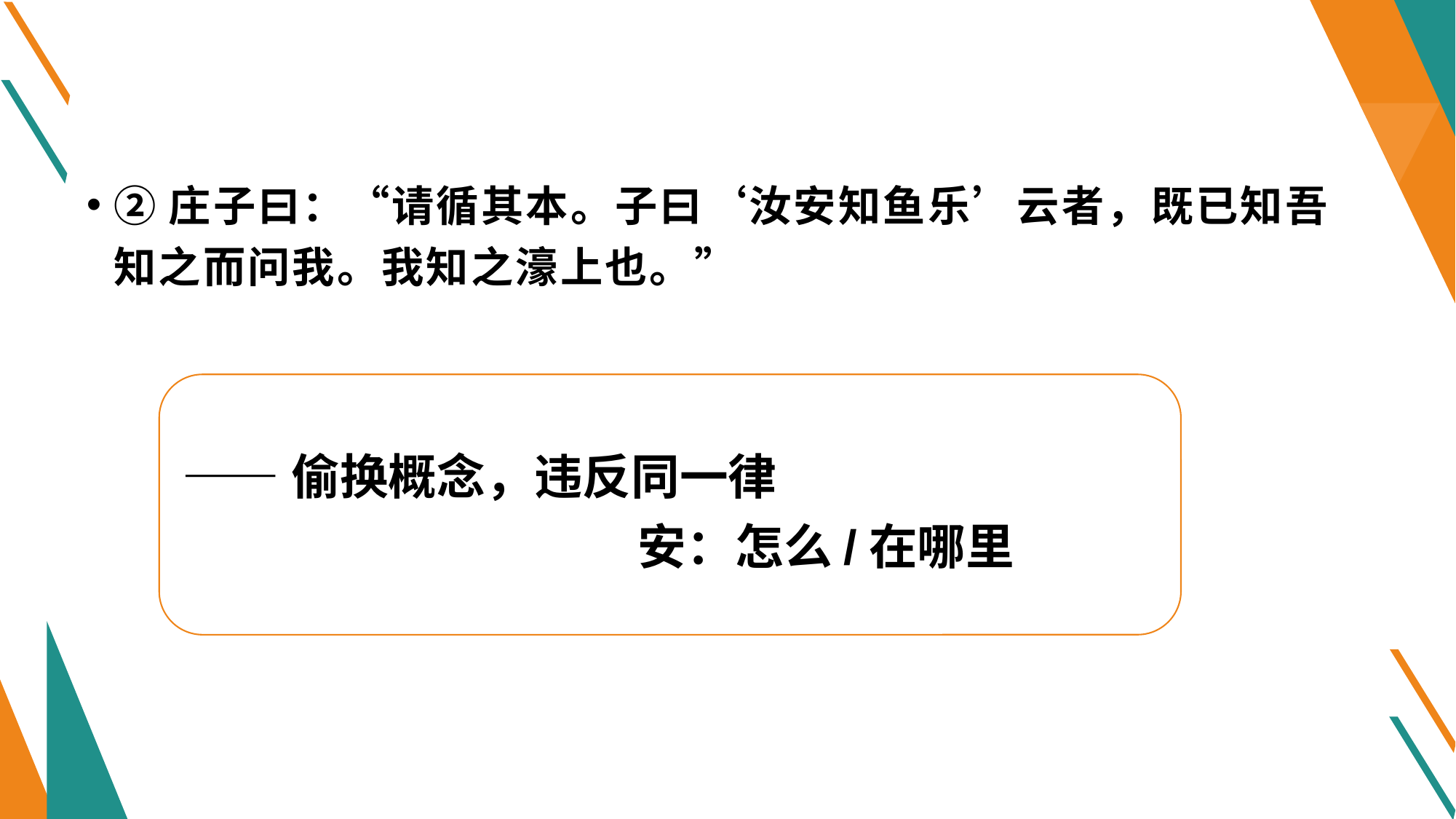

#
②庄子曰：“请循其本。子曰‘汝安知鱼乐’云者，既已知吾知之而问我。我知之濠上也。”

——偷换概念，违反同一律
                                        安：怎么/在哪里